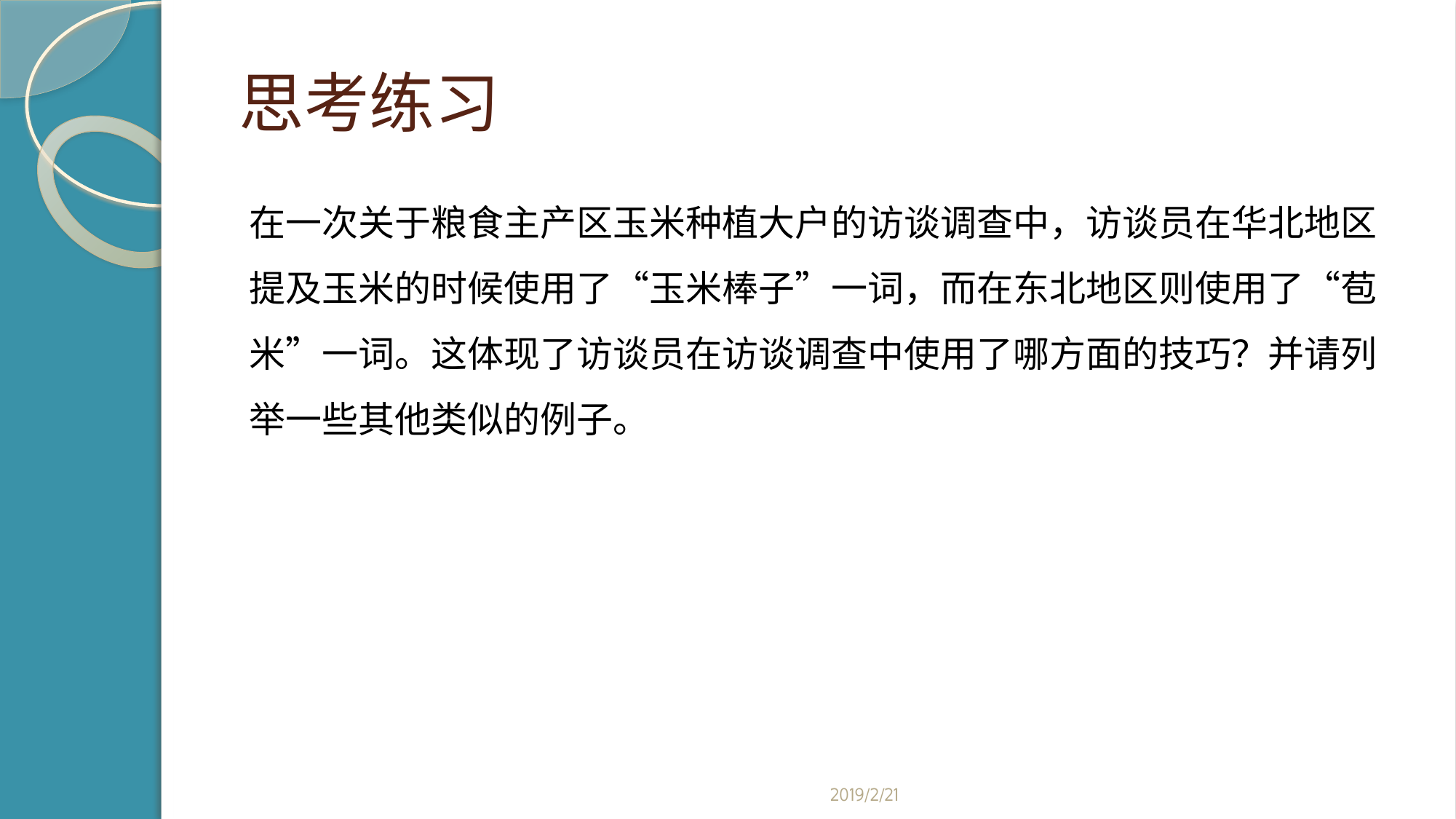

# 思考练习
在一次关于粮食主产区玉米种植大户的访谈调查中，访谈员在华北地区提及玉米的时候使用了“玉米棒子”一词，而在东北地区则使用了“苞米”一词。这体现了访谈员在访谈调查中使用了哪方面的技巧？并请列举一些其他类似的例子。

2019/2/21